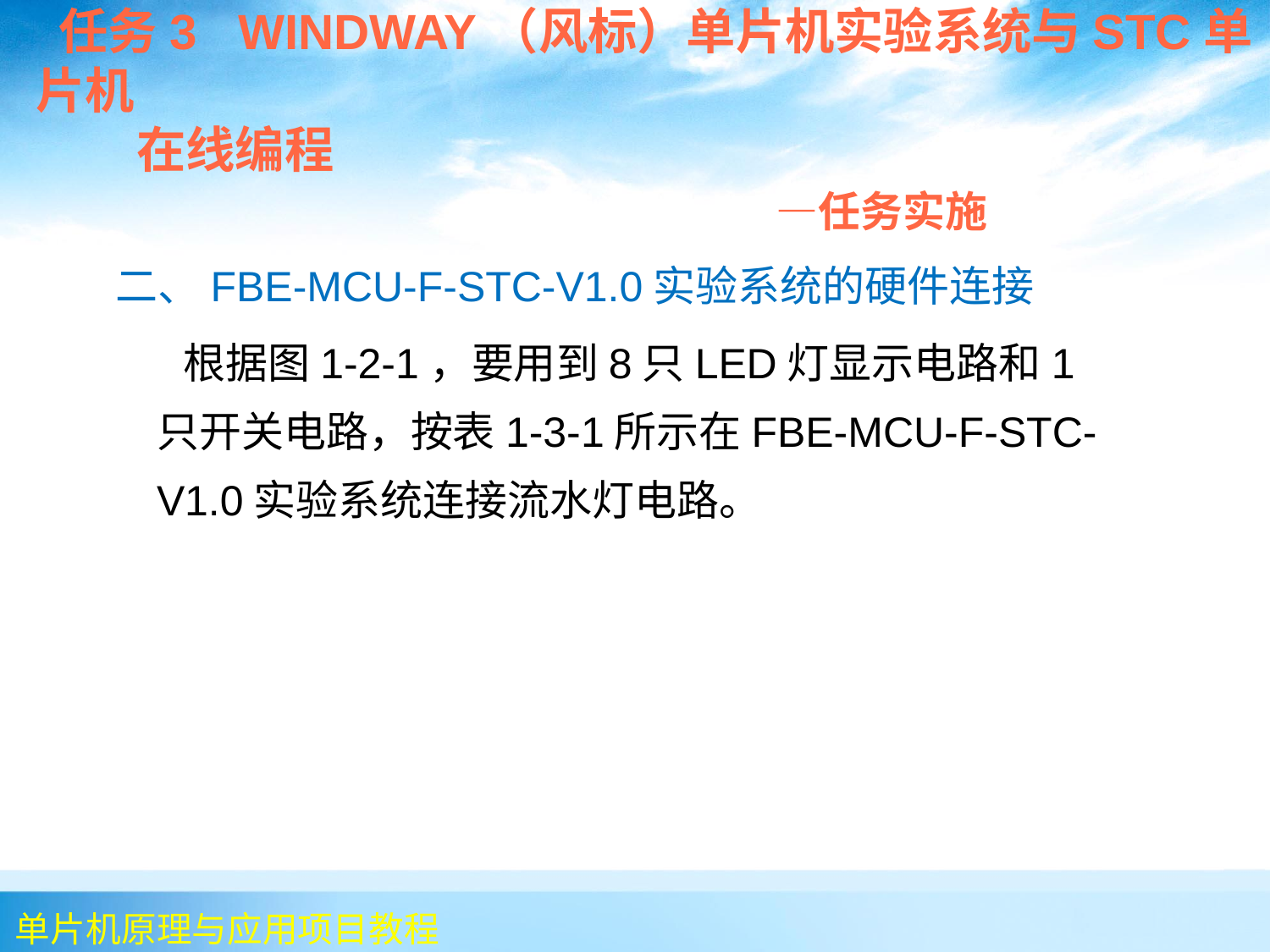

任务3   WINDWAY（风标）单片机实验系统与STC单片机
         在线编程
                                                                  —任务实施
二、FBE-MCU-F-STC-V1.0实验系统的硬件连接
      根据图1-2-1，要用到8只LED灯显示电路和1只开关电路，按表1-3-1所示在FBE-MCU-F-STC-V1.0实验系统连接流水灯电路。